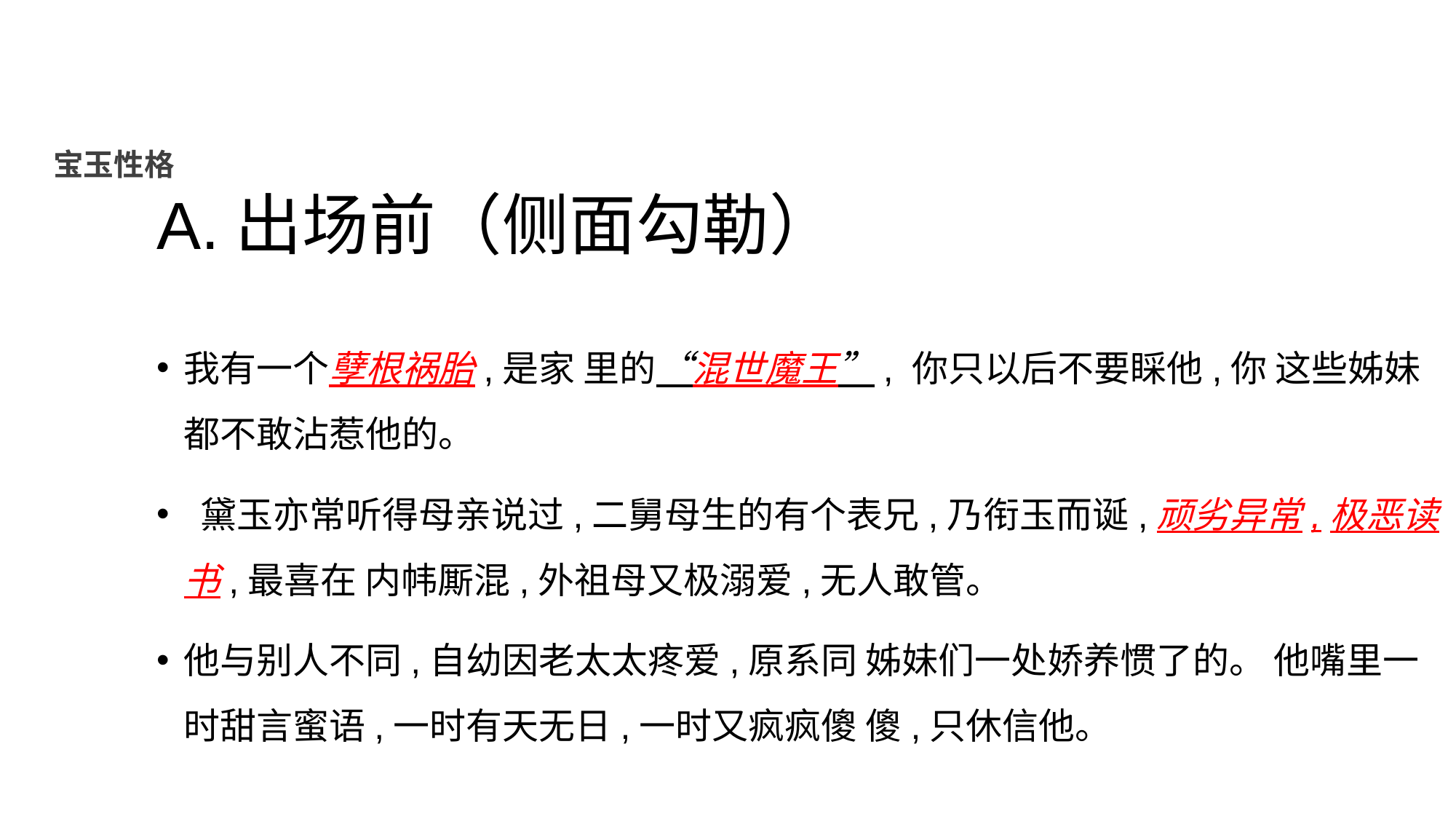

宝玉性格
A.出场前（侧面勾勒）
我有一个孽根祸胎,是家 里的“混世魔王”, 你只以后不要睬他,你 这些姊妹都不敢沾惹他的。
 黛玉亦常听得母亲说过,二舅母生的有个表兄,乃衔玉而诞,顽劣异常,极恶读书,最喜在 内帏厮混,外祖母又极溺爱,无人敢管。
他与别人不同,自幼因老太太疼爱,原系同 姊妹们一处娇养惯了的。 他嘴里一时甜言蜜语,一时有天无日,一时又疯疯傻 傻,只休信他。